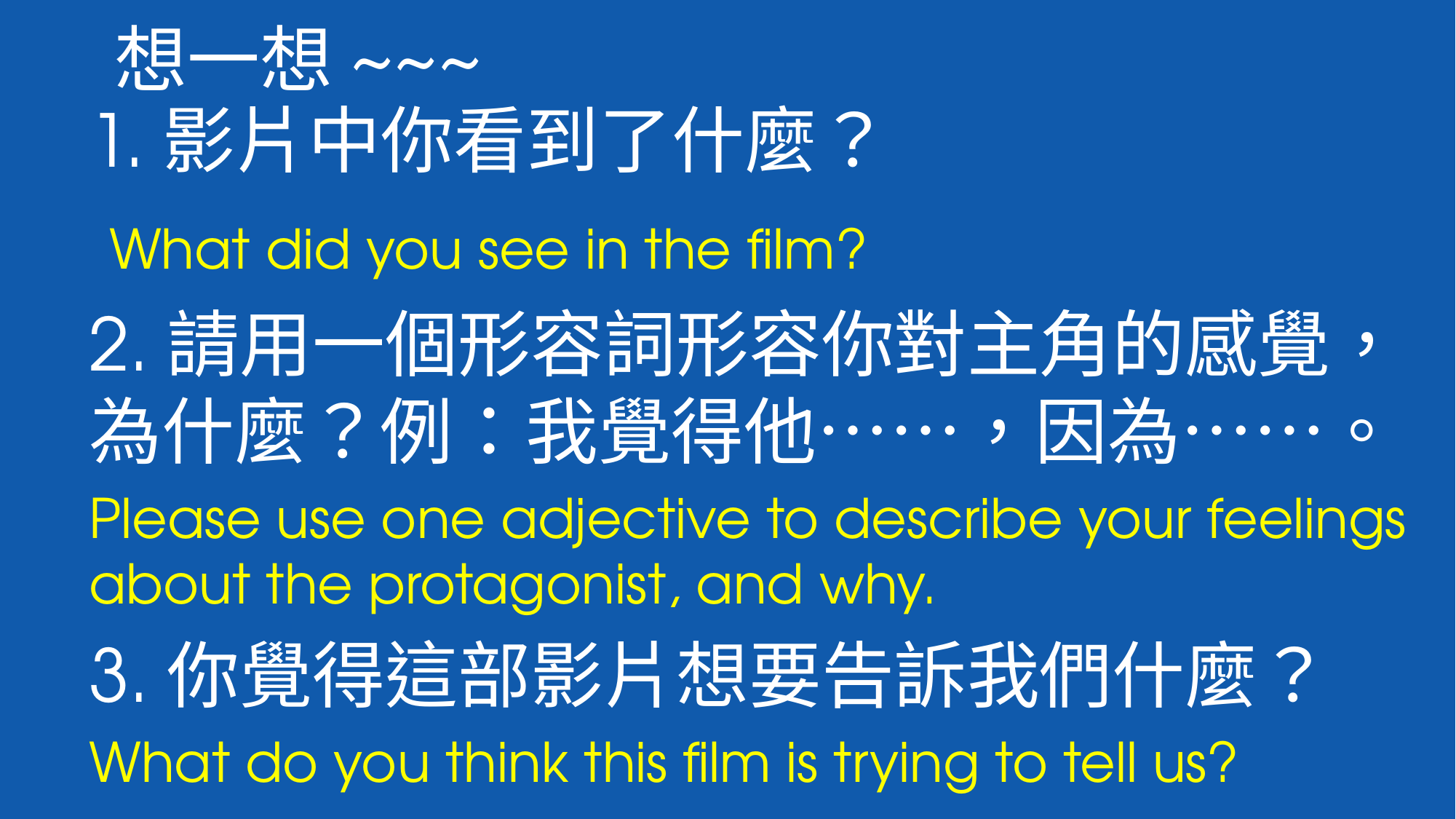

想一想~~~
1.影片中你看到了什麼？
 What did you see in the film?
2.請用一個形容詞形容你對主角的感覺，為什麼？例：我覺得他……，因為……。
Please use one adjective to describe your feelings about the protagonist, and why.
3.你覺得這部影片想要告訴我們什麼？
What do you think this film is trying to tell us?